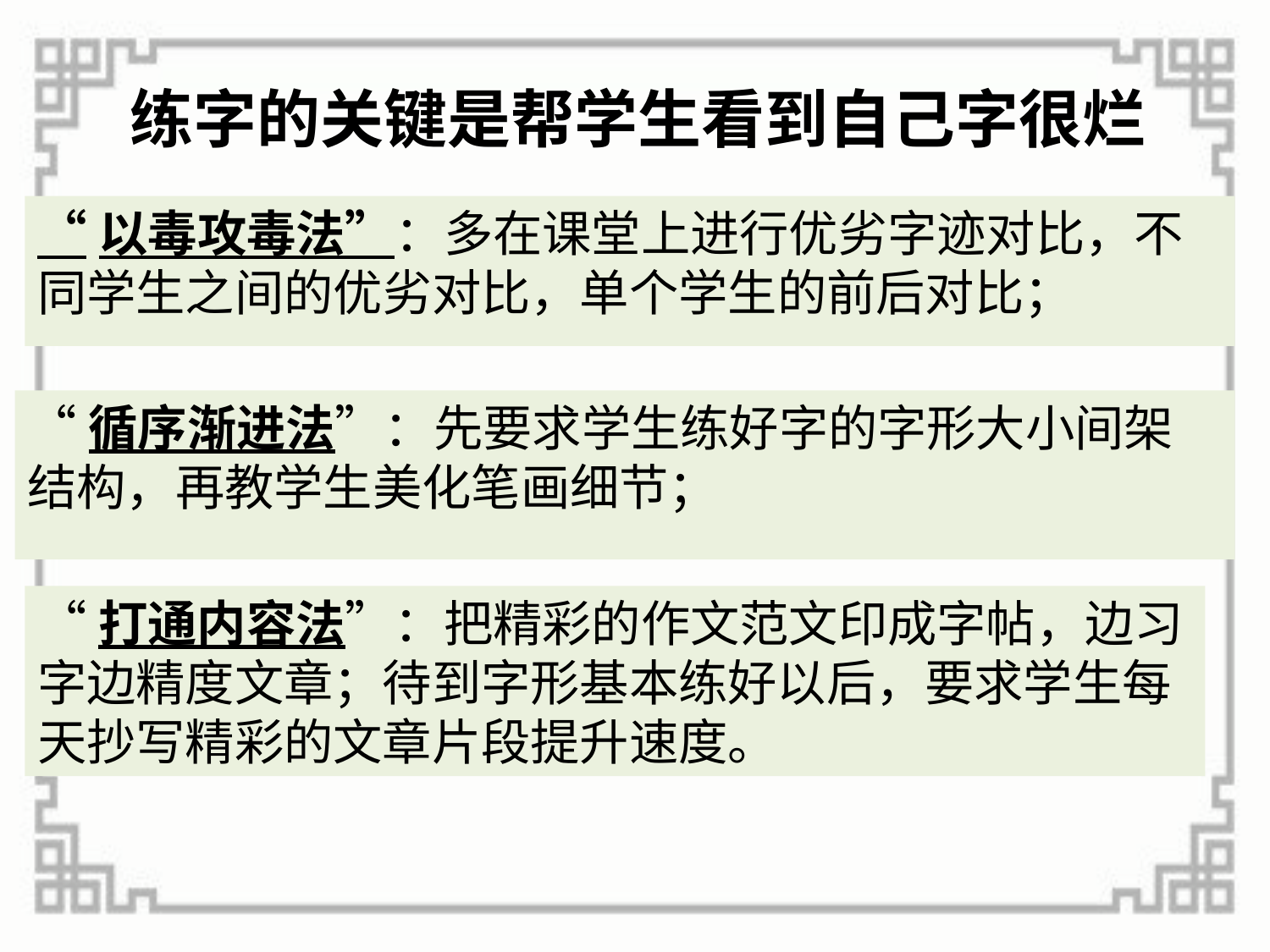

# 练字的关键是帮学生看到自己字很烂
“以毒攻毒法”：多在课堂上进行优劣字迹对比，不同学生之间的优劣对比，单个学生的前后对比；

“循序渐进法”：先要求学生练好字的字形大小间架结构，再教学生美化笔画细节；

“打通内容法”：把精彩的作文范文印成字帖，边习字边精度文章；待到字形基本练好以后，要求学生每天抄写精彩的文章片段提升速度。